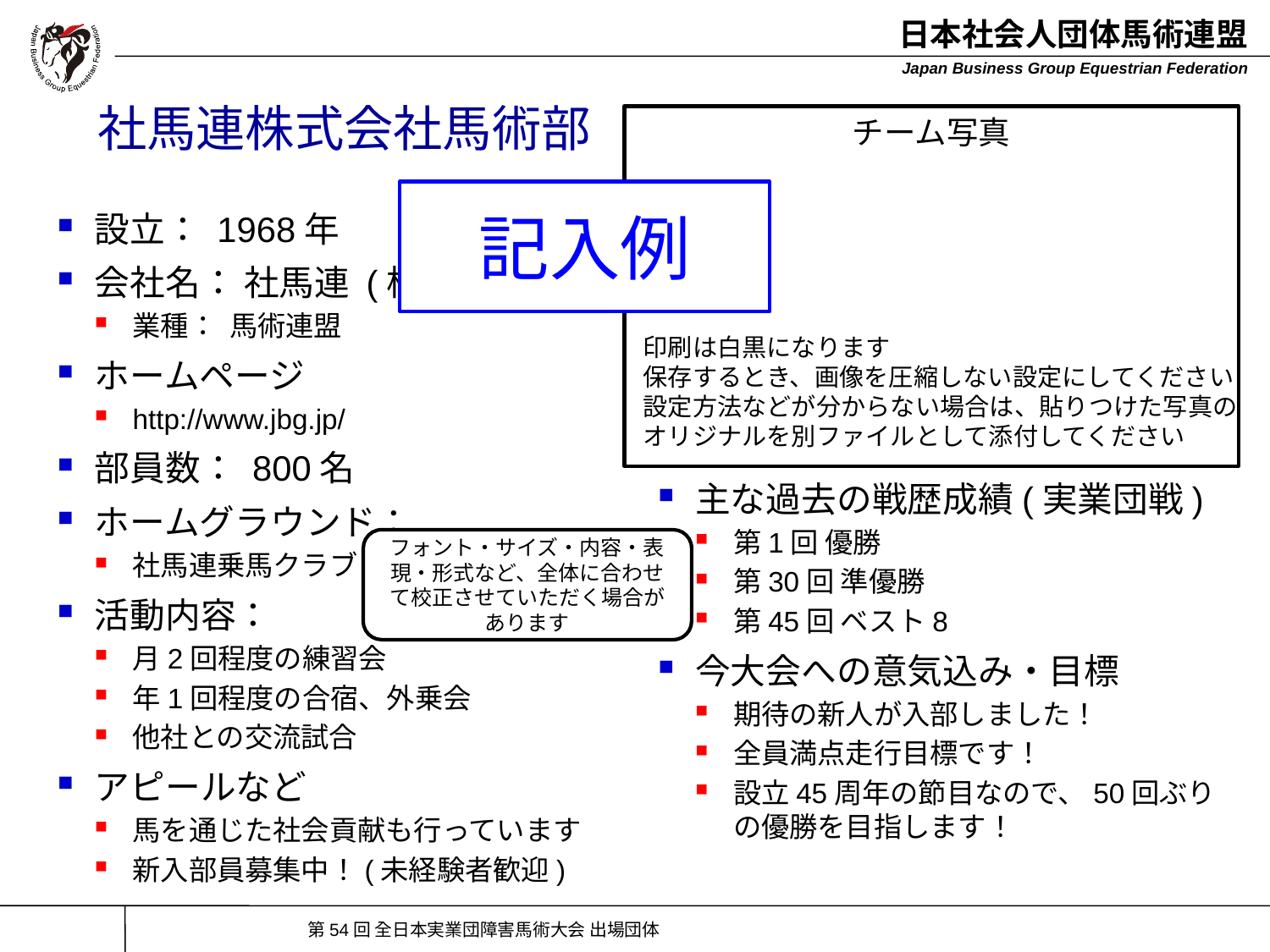

# 社馬連株式会社馬術部
チーム写真
記入例
設立： 1968年
会社名： 社馬連 (株)
業種：  馬術連盟
ホームページ
http://www.jbg.jp/
部員数： 800名
ホームグラウンド：
社馬連乗馬クラブ
活動内容：
月2回程度の練習会
年1回程度の合宿、外乗会
他社との交流試合
アピールなど
馬を通じた社会貢献も行っています
新入部員募集中！(未経験者歓迎)

印刷は白黒になります
保存するとき、画像を圧縮しない設定にしてください
設定方法などが分からない場合は、貼りつけた写真の
オリジナルを別ファイルとして添付してください
主な過去の戦歴成績(実業団戦)
第1回 優勝
第30回 準優勝
第45回 ベスト8
今大会への意気込み・目標
期待の新人が入部しました！
全員満点走行目標です！
設立45周年の節目なので、50回ぶりの優勝を目指します！

フォント・サイズ・内容・表現・形式など、全体に合わせて校正させていただく場合があります
第54回 全日本実業団障害馬術大会 出場団体